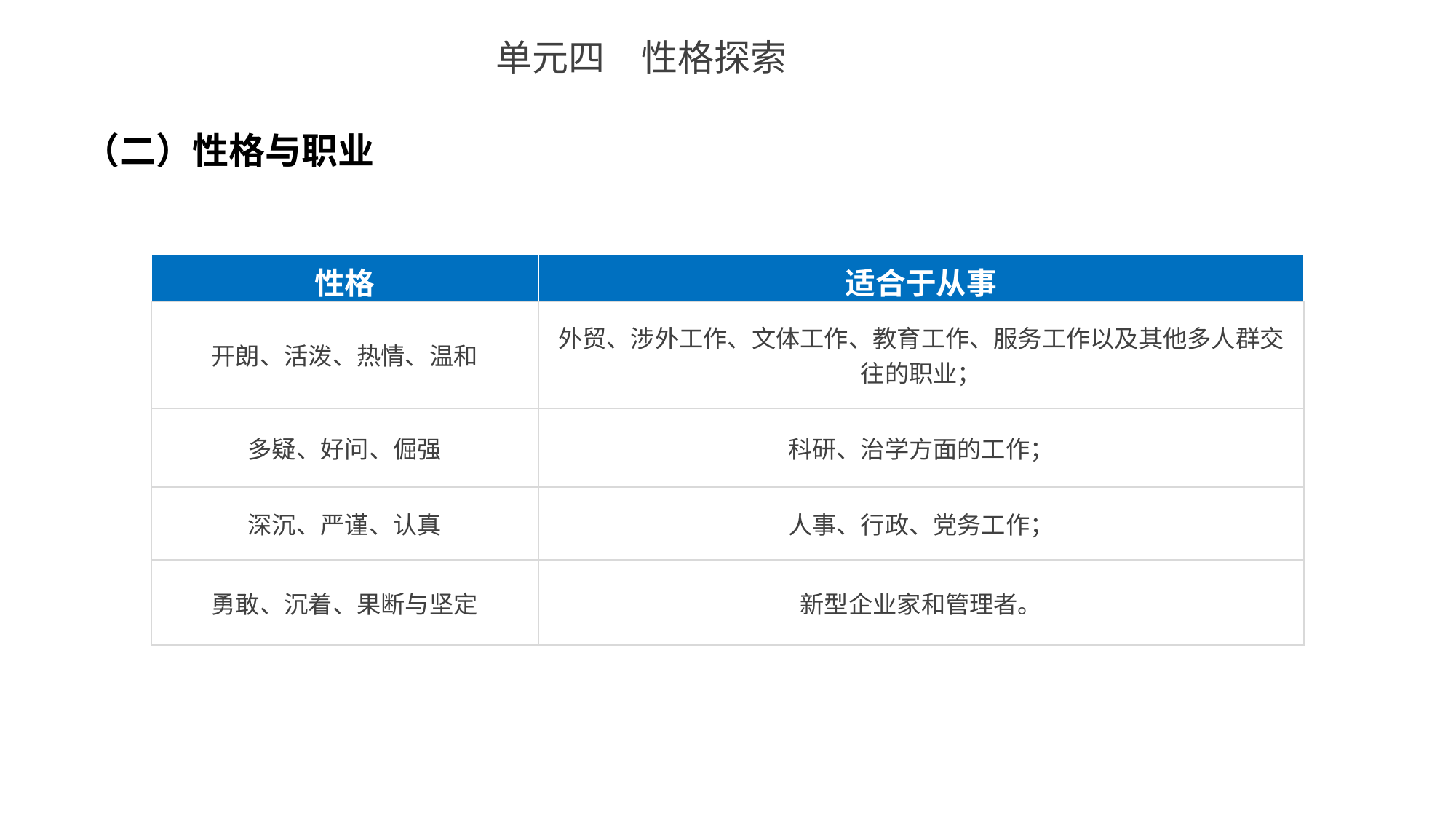

单元四　性格探索
（二）性格与职业
| 性格 | 适合于从事 |
| --- | --- |
| 开朗、活泼、热情、温和 | 外贸、涉外工作、文体工作、教育工作、服务工作以及其他多人群交往的职业； |
| 多疑、好问、倔强 | 科研、治学方面的工作； |
| 深沉、严谨、认真 | 人事、行政、党务工作； |
| 勇敢、沉着、果断与坚定 | 新型企业家和管理者。 |